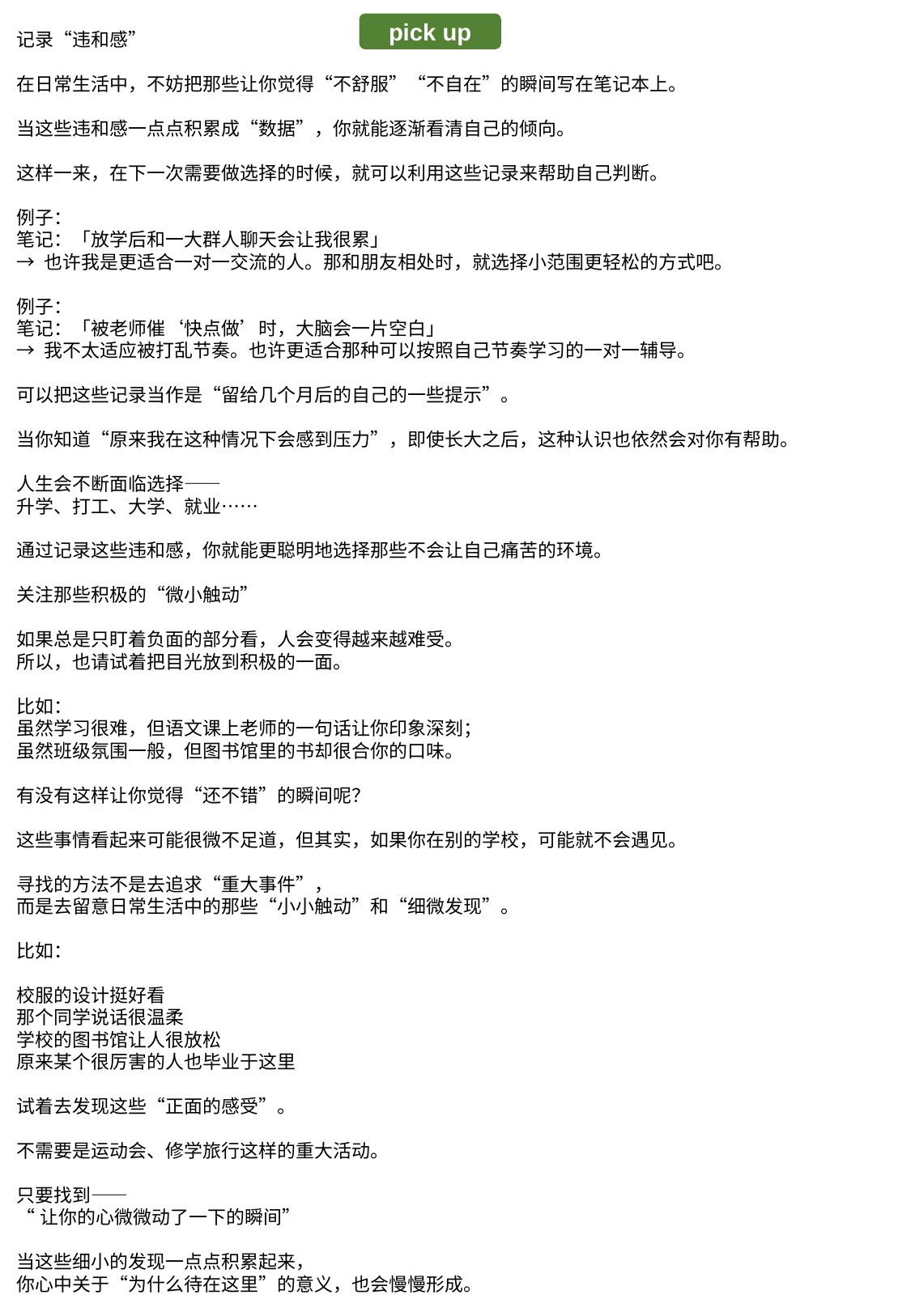

pick up
记录“违和感”

在日常生活中，不妨把那些让你觉得“不舒服”“不自在”的瞬间写在笔记本上。

当这些违和感一点点积累成“数据”，你就能逐渐看清自己的倾向。

这样一来，在下一次需要做选择的时候，就可以利用这些记录来帮助自己判断。

例子：
笔记：「放学后和一大群人聊天会让我很累」
→ 也许我是更适合一对一交流的人。那和朋友相处时，就选择小范围更轻松的方式吧。

例子：
笔记：「被老师催‘快点做’时，大脑会一片空白」
→ 我不太适应被打乱节奏。也许更适合那种可以按照自己节奏学习的一对一辅导。

可以把这些记录当作是“留给几个月后的自己的一些提示”。

当你知道“原来我在这种情况下会感到压力”，即使长大之后，这种认识也依然会对你有帮助。

人生会不断面临选择——
升学、打工、大学、就业……

通过记录这些违和感，你就能更聪明地选择那些不会让自己痛苦的环境。

关注那些积极的“微小触动”

如果总是只盯着负面的部分看，人会变得越来越难受。
所以，也请试着把目光放到积极的一面。

比如：
虽然学习很难，但语文课上老师的一句话让你印象深刻；
虽然班级氛围一般，但图书馆里的书却很合你的口味。

有没有这样让你觉得“还不错”的瞬间呢？

这些事情看起来可能很微不足道，但其实，如果你在别的学校，可能就不会遇见。

寻找的方法不是去追求“重大事件”，
而是去留意日常生活中的那些“小小触动”和“细微发现”。

比如：

校服的设计挺好看
那个同学说话很温柔
学校的图书馆让人很放松
原来某个很厉害的人也毕业于这里

试着去发现这些“正面的感受”。

不需要是运动会、修学旅行这样的重大活动。

只要找到——
“让你的心微微动了一下的瞬间”

当这些细小的发现一点点积累起来，
你心中关于“为什么待在这里”的意义，也会慢慢形成。